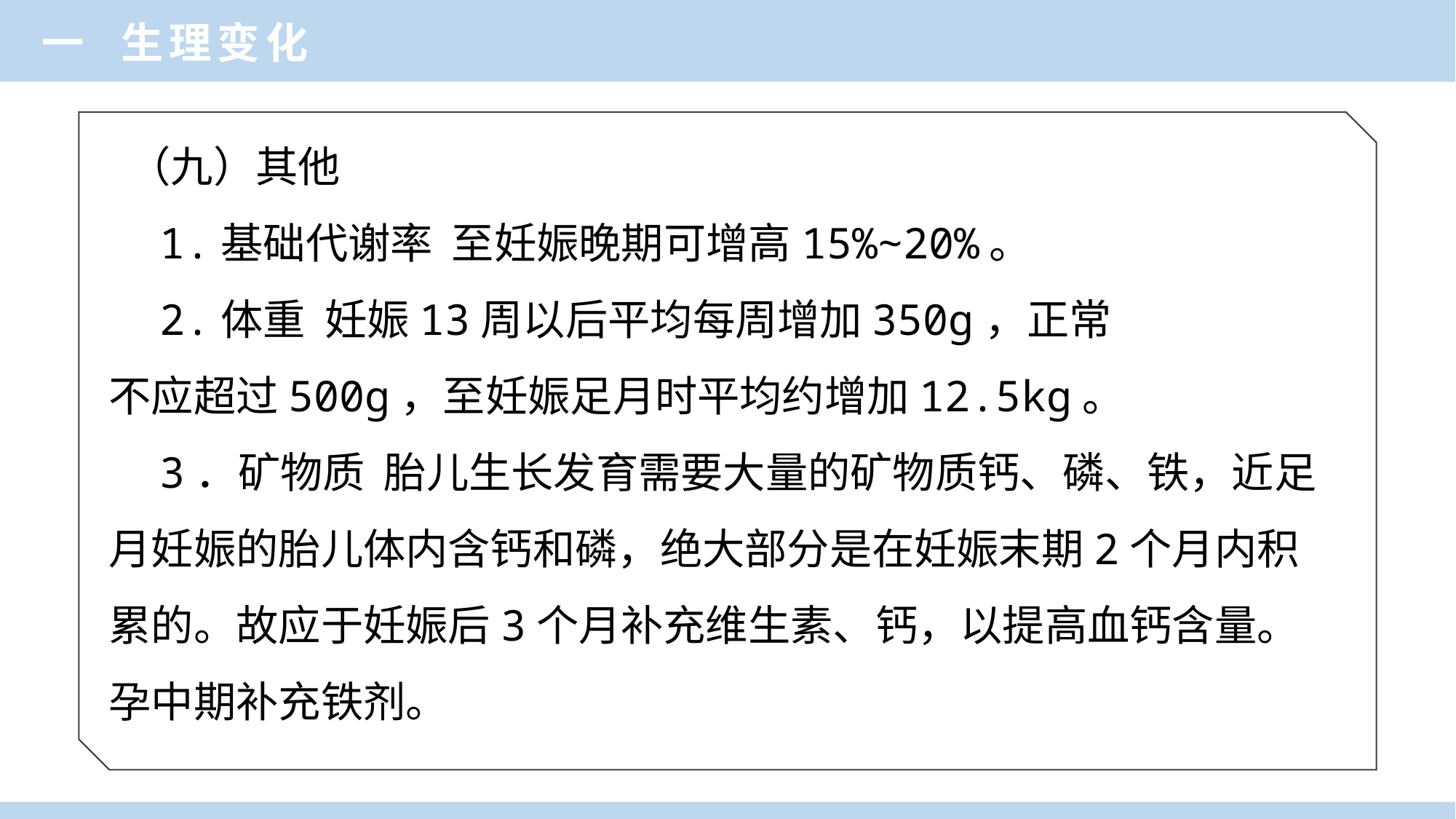

一  生理变化
 （九）其他
  1.基础代谢率  至妊娠晚期可增高15%∼20%。
  2.体重  妊娠13周以后平均每周增加350g，正常
不应超过500g，至妊娠足月时平均约增加12.5kg。
  3．矿物质  胎儿生长发育需要大量的矿物质钙、磷、铁，近足月妊娠的胎儿体内含钙和磷，绝大部分是在妊娠末期2个月内积累的。故应于妊娠后3个月补充维生素、钙，以提高血钙含量。孕中期补充铁剂。